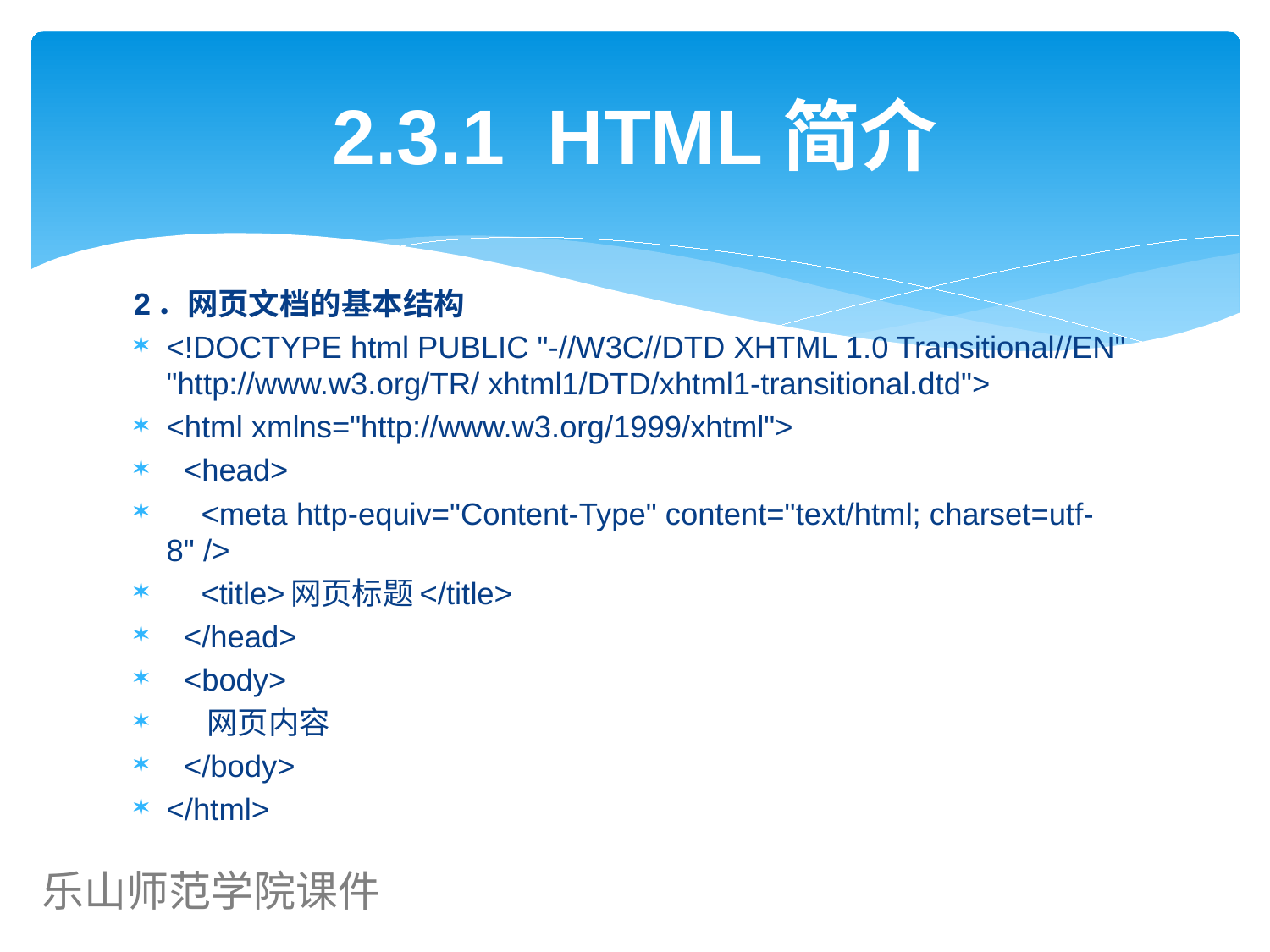

# 2.3.1  HTML简介
2．网页文档的基本结构
<!DOCTYPE html PUBLIC "-//W3C//DTD XHTML 1.0 Transitional//EN" "http://www.w3.org/TR/ xhtml1/DTD/xhtml1-transitional.dtd">
<html xmlns="http://www.w3.org/1999/xhtml">
  <head>
    <meta http-equiv="Content-Type" content="text/html; charset=utf-8" />
    <title>网页标题</title>
  </head>
  <body>
     网页内容
  </body>
</html>